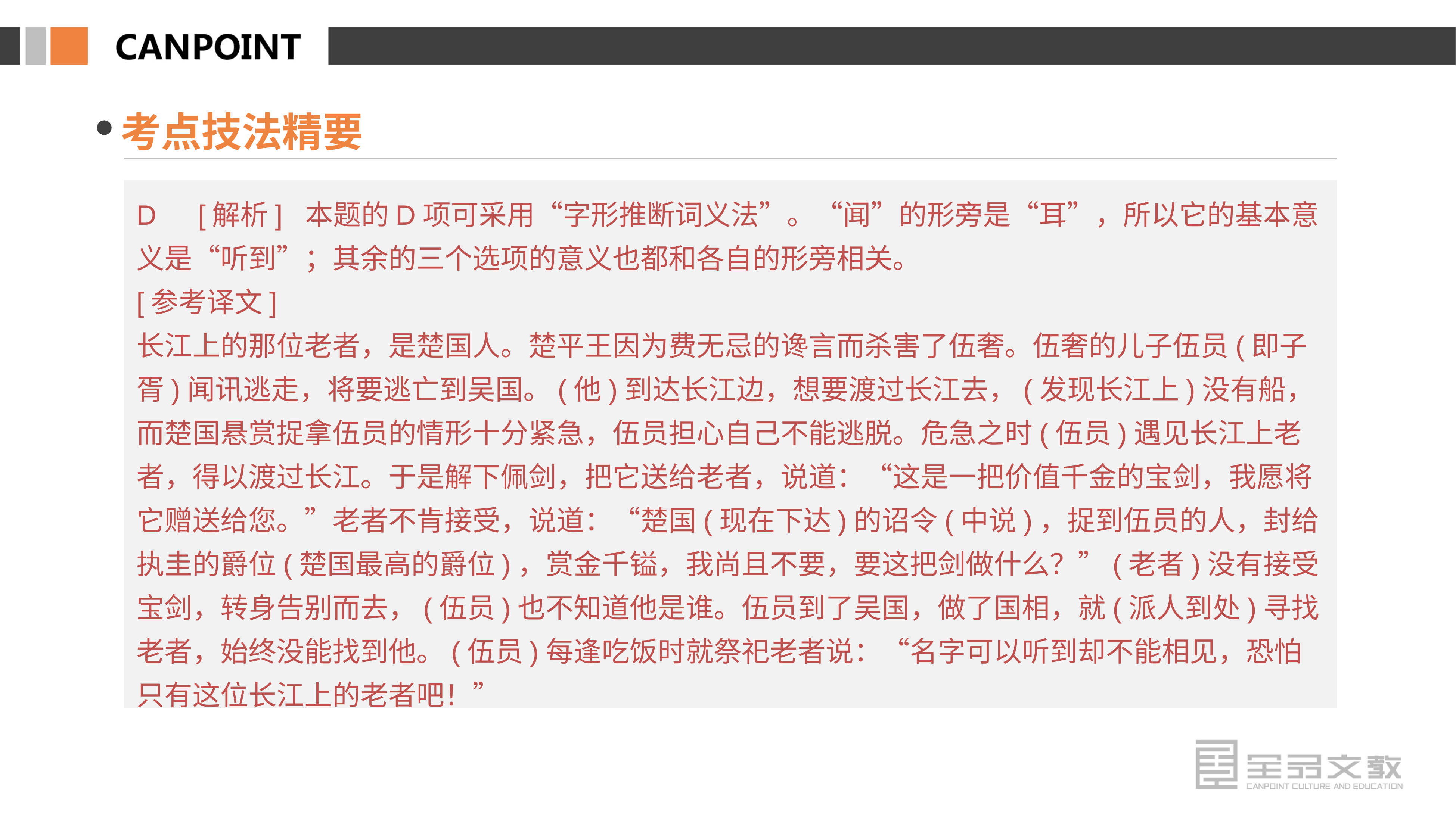

考点技法精要

D　[解析]  本题的D项可采用“字形推断词义法”。“闻”的形旁是“耳”，所以它的基本意义是“听到”；其余的三个选项的意义也都和各自的形旁相关。
[参考译文]
长江上的那位老者，是楚国人。楚平王因为费无忌的谗言而杀害了伍奢。伍奢的儿子伍员(即子胥)闻讯逃走，将要逃亡到吴国。(他)到达长江边，想要渡过长江去，(发现长江上)没有船，而楚国悬赏捉拿伍员的情形十分紧急，伍员担心自己不能逃脱。危急之时(伍员)遇见长江上老者，得以渡过长江。于是解下佩剑，把它送给老者，说道：“这是一把价值千金的宝剑，我愿将它赠送给您。”老者不肯接受，说道：“楚国(现在下达)的诏令(中说)，捉到伍员的人，封给执圭的爵位(楚国最高的爵位)，赏金千镒，我尚且不要，要这把剑做什么？”(老者)没有接受宝剑，转身告别而去，(伍员)也不知道他是谁。伍员到了吴国，做了国相，就(派人到处)寻找老者，始终没能找到他。(伍员)每逢吃饭时就祭祀老者说：“名字可以听到却不能相见，恐怕只有这位长江上的老者吧！”